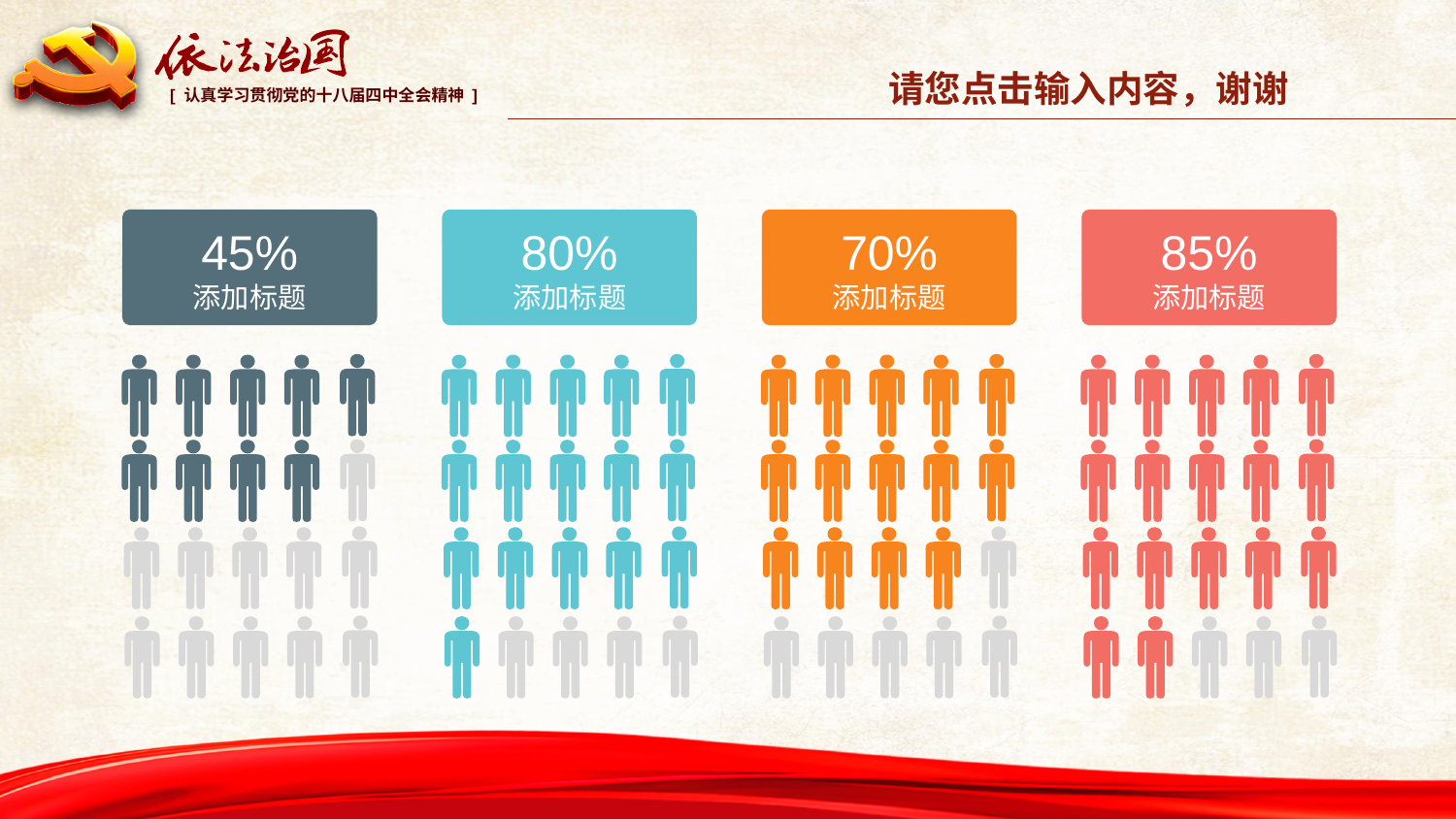

请您点击输入内容，谢谢
45%
添加标题
80%
添加标题
70%
添加标题
85%
添加标题